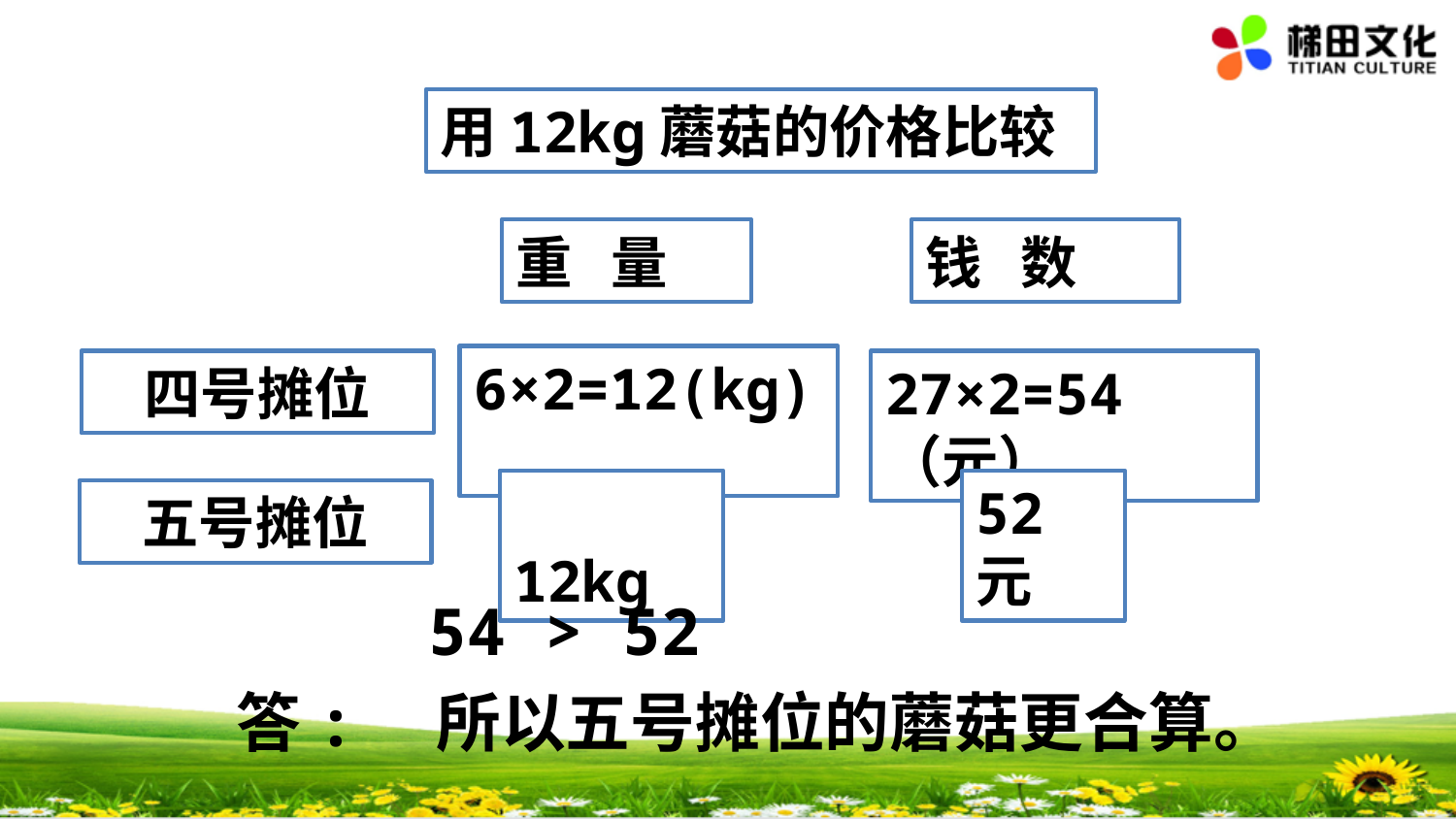

用12kg蘑菇的价格比较
重   量
钱   数
6×2=12(kg)
四号摊位
27×2=54（元）
  12kg
52元
五号摊位
54 > 52
答:　所以五号摊位的蘑菇更合算。